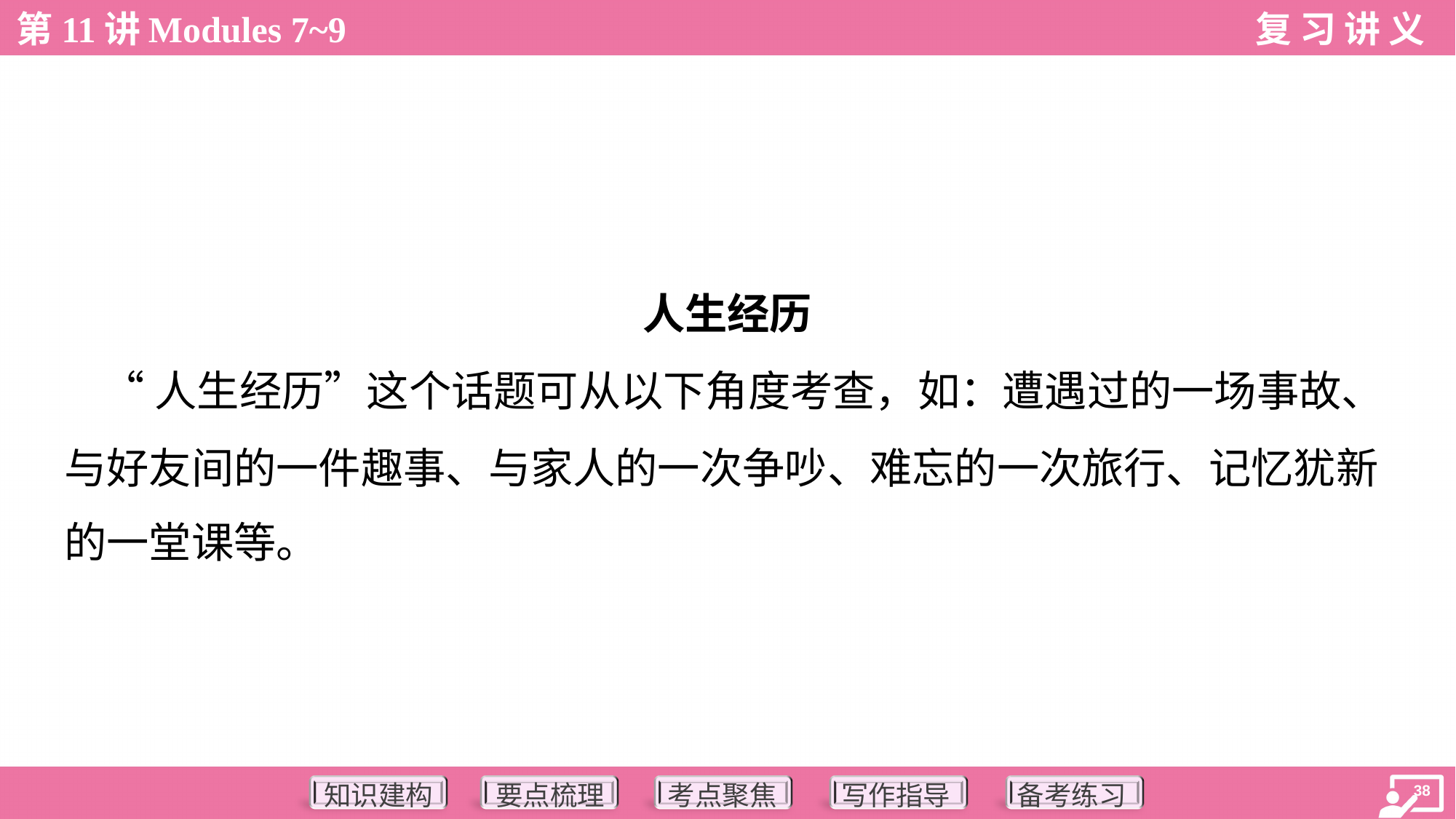

人生经历
    “人生经历”这个话题可从以下角度考查，如：遭遇过的一场事故、
与好友间的一件趣事、与家人的一次争吵、难忘的一次旅行、记忆犹新
的一堂课等。